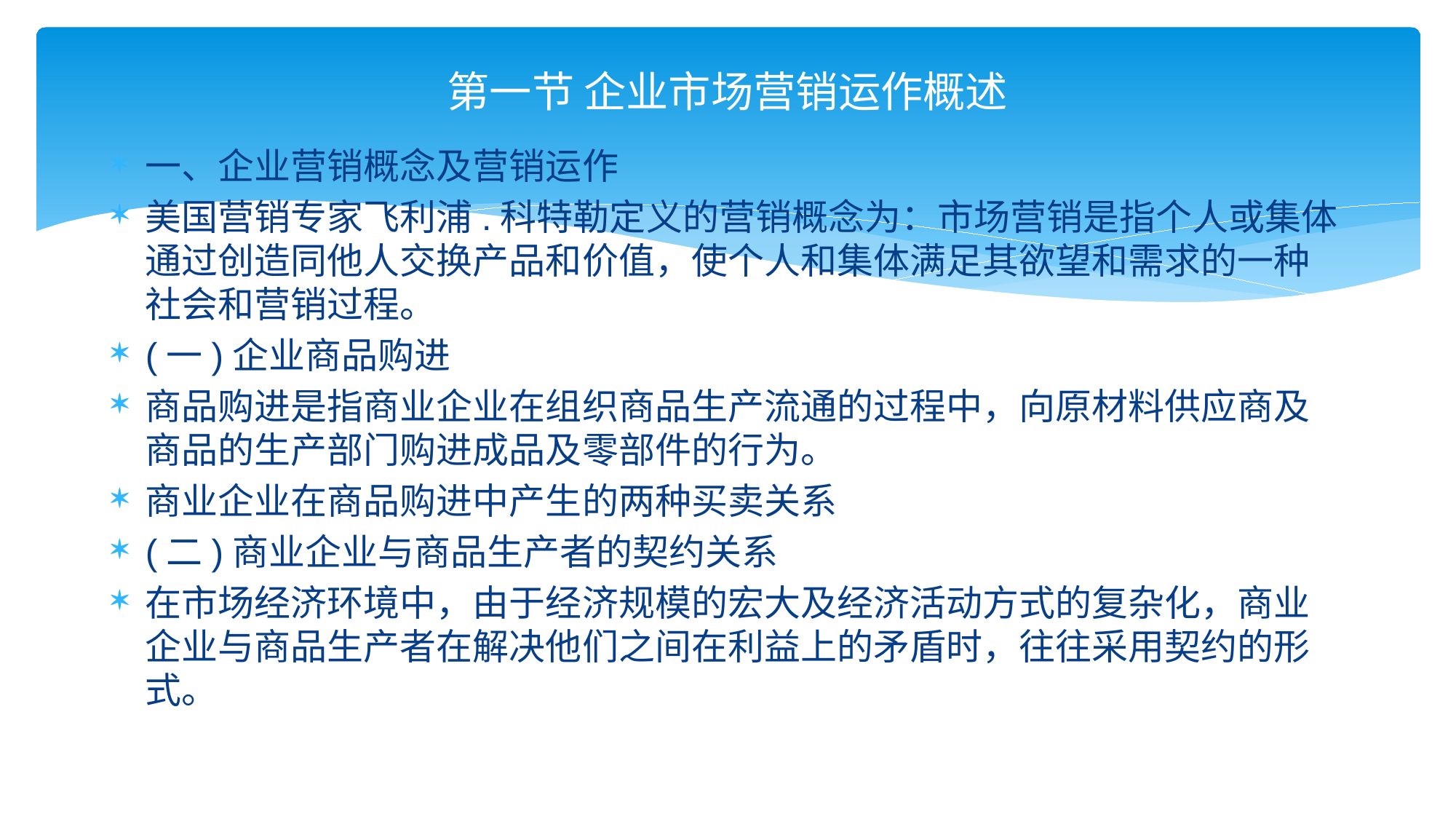

# 第一节 企业市场营销运作概述
一、企业营销概念及营销运作
美国营销专家飞利浦.科特勒定义的营销概念为：市场营销是指个人或集体通过创造同他人交换产品和价值，使个人和集体满足其欲望和需求的一种社会和营销过程。
(一)企业商品购进
商品购进是指商业企业在组织商品生产流通的过程中，向原材料供应商及商品的生产部门购进成品及零部件的行为。
商业企业在商品购进中产生的两种买卖关系
(二)商业企业与商品生产者的契约关系
在市场经济环境中，由于经济规模的宏大及经济活动方式的复杂化，商业企业与商品生产者在解决他们之间在利益上的矛盾时，往往采用契约的形式。